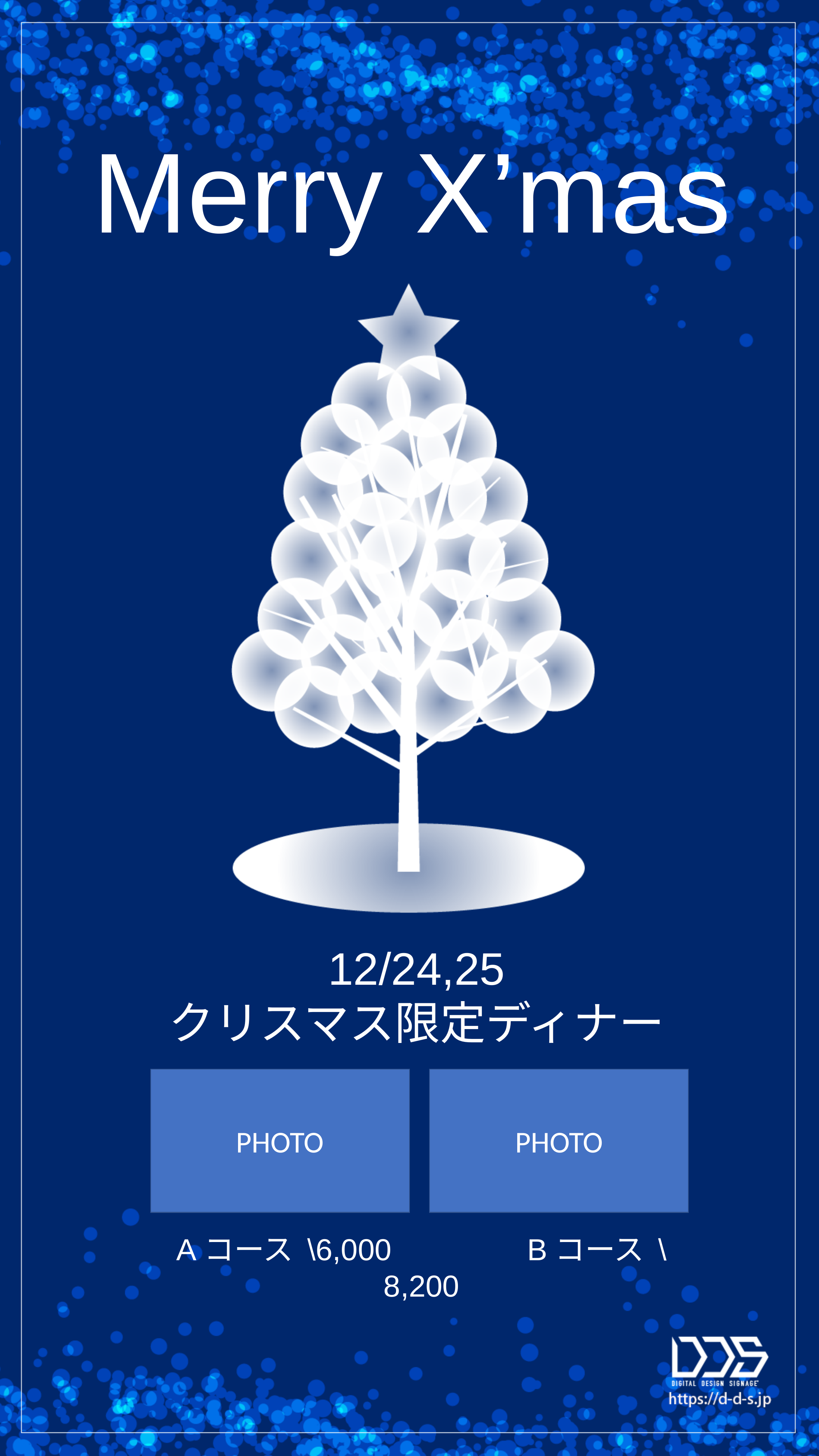

Merry X’mas
12/24,25
クリスマス限定ディナー
PHOTO
PHOTO
Aコース \6,000　　　　Bコース \8,200